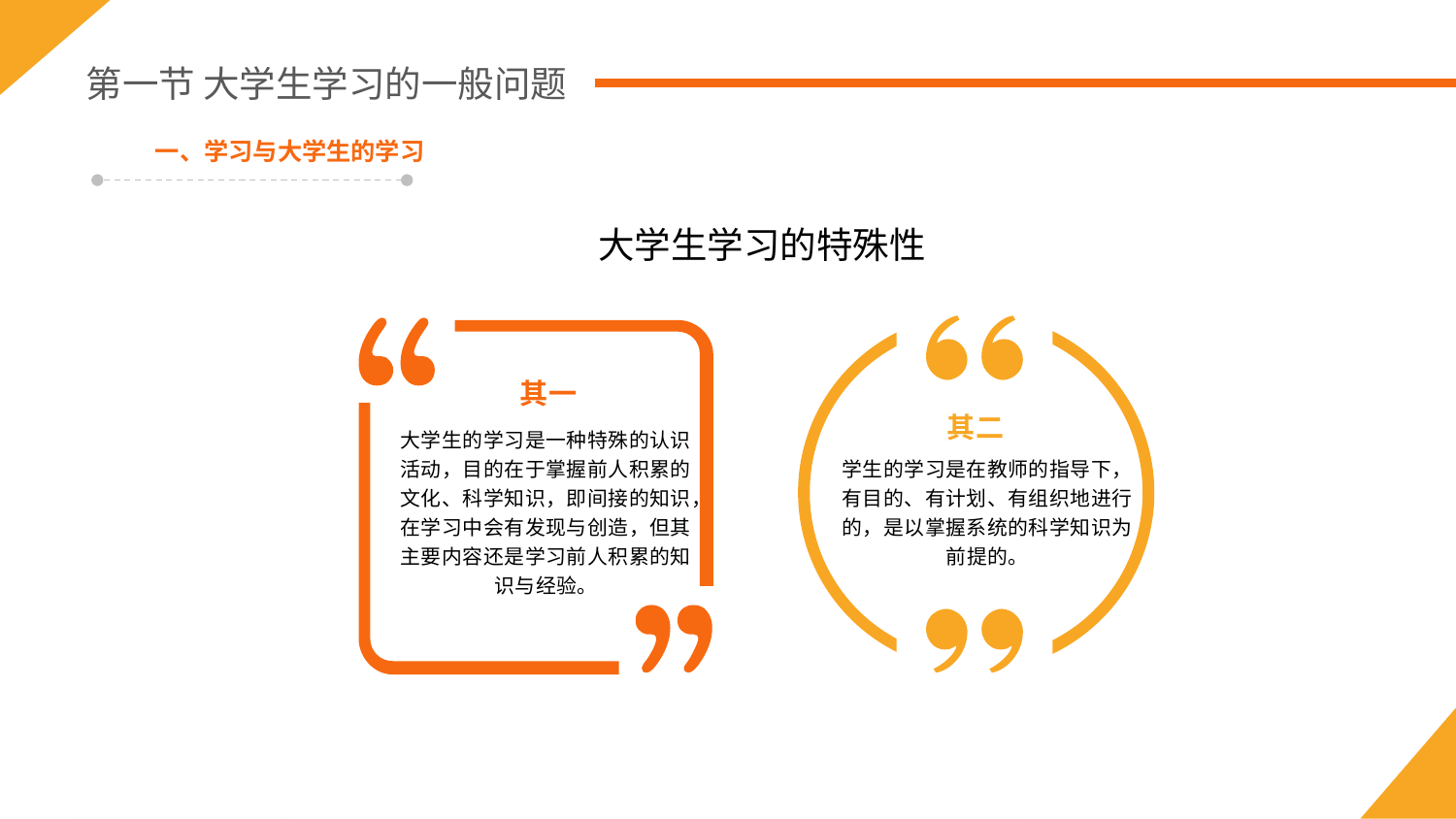

第一节 大学生学习的一般问题
一、学习与大学生的学习
大学生学习的特殊性

其一
其二
大学生的学习是一种特殊的认识活动，目的在于掌握前人积累的文化、科学知识，即间接的知识，在学习中会有发现与创造，但其主要内容还是学习前人积累的知识与经验。
学生的学习是在教师的指导下，有目的、有计划、有组织地进行的，是以掌握系统的科学知识为前提的。